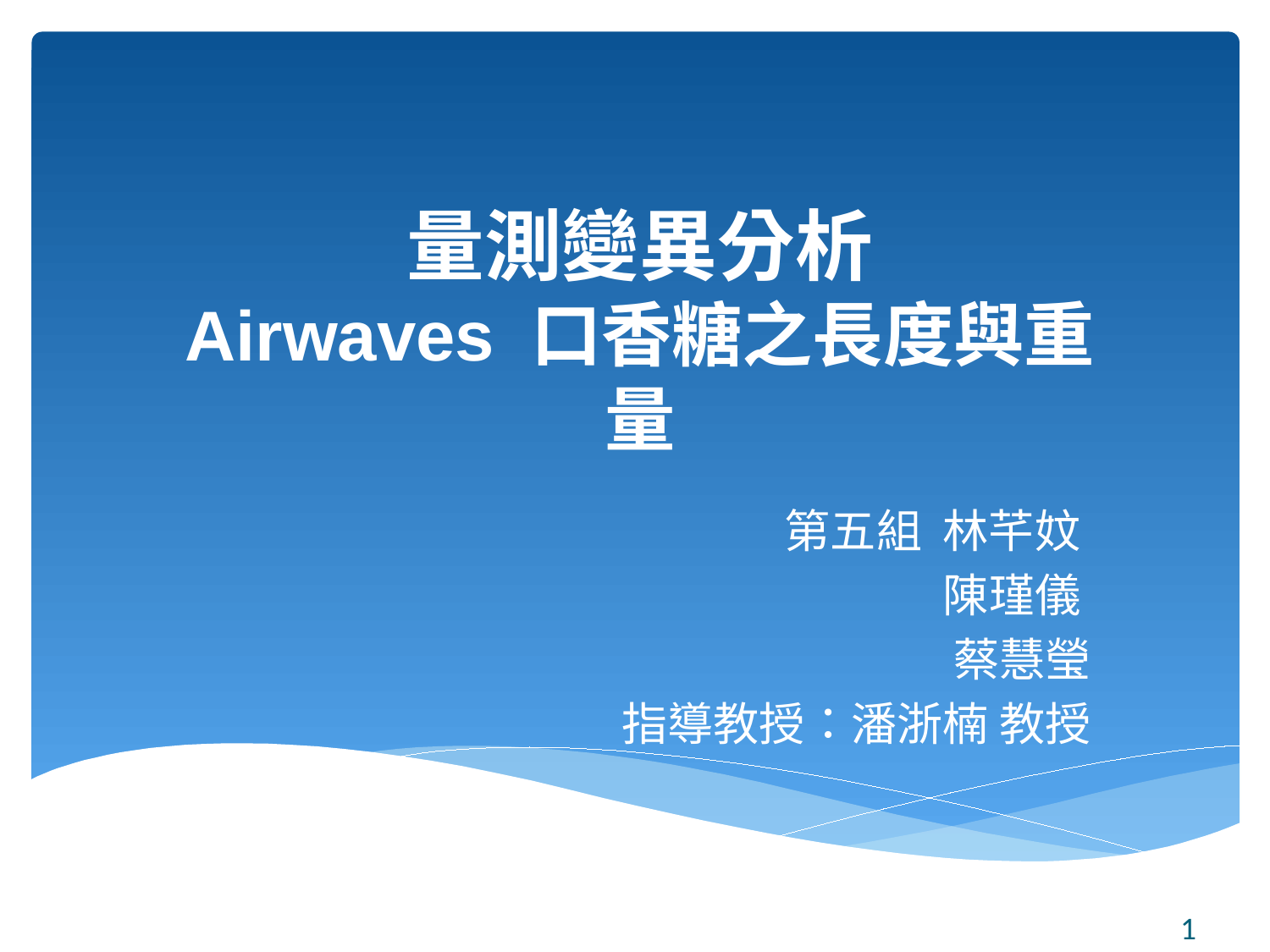

# 量測變異分析 Airwaves 口香糖之長度與重量
第五組  林芊妏
陳瑾儀
蔡慧瑩
指導教授：潘浙楠 教授
1